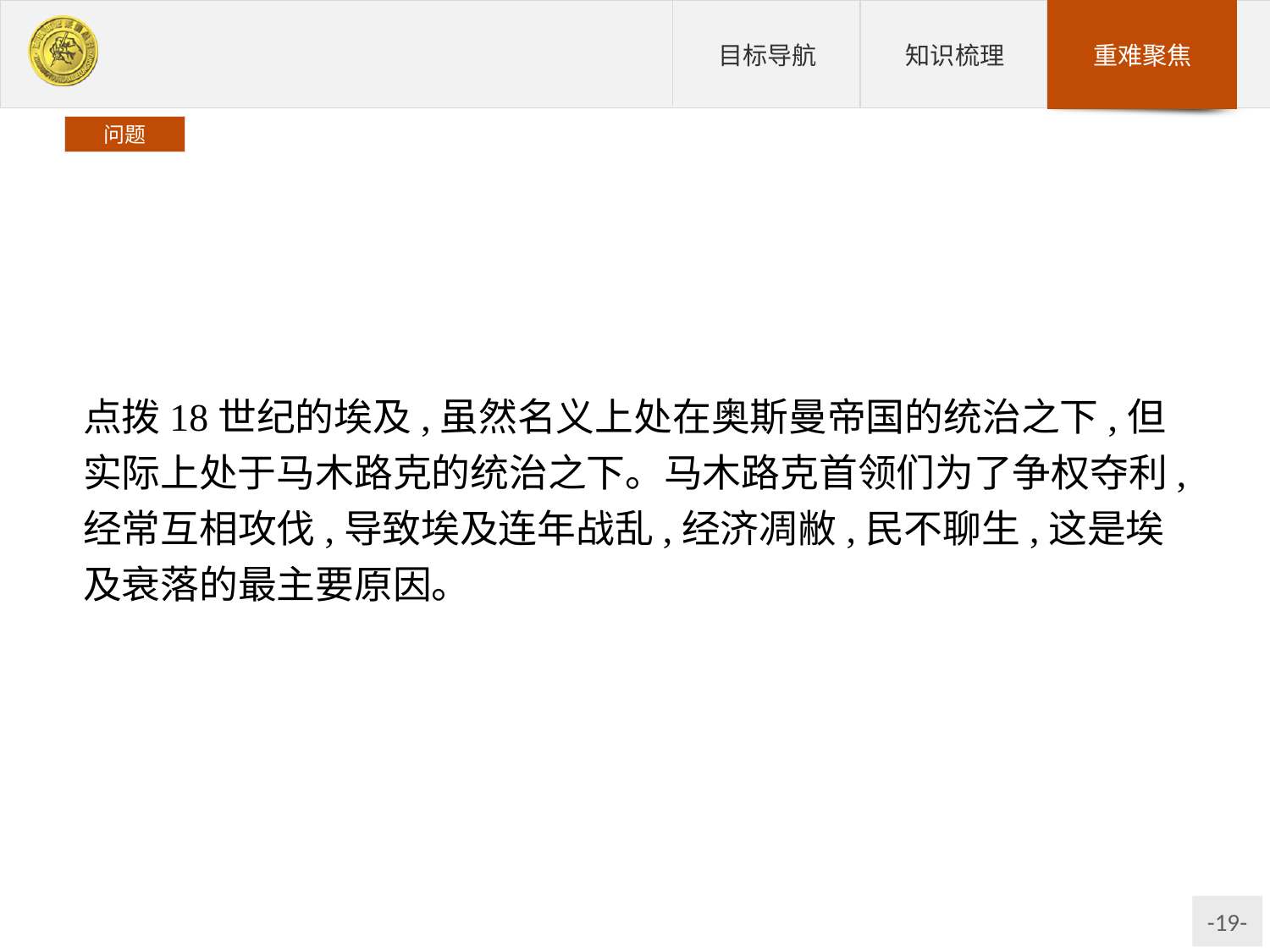

问题
点拨18世纪的埃及,虽然名义上处在奥斯曼帝国的统治之下,但实际上处于马木路克的统治之下。马木路克首领们为了争权夺利,经常互相攻伐,导致埃及连年战乱,经济凋敝,民不聊生,这是埃及衰落的最主要原因。